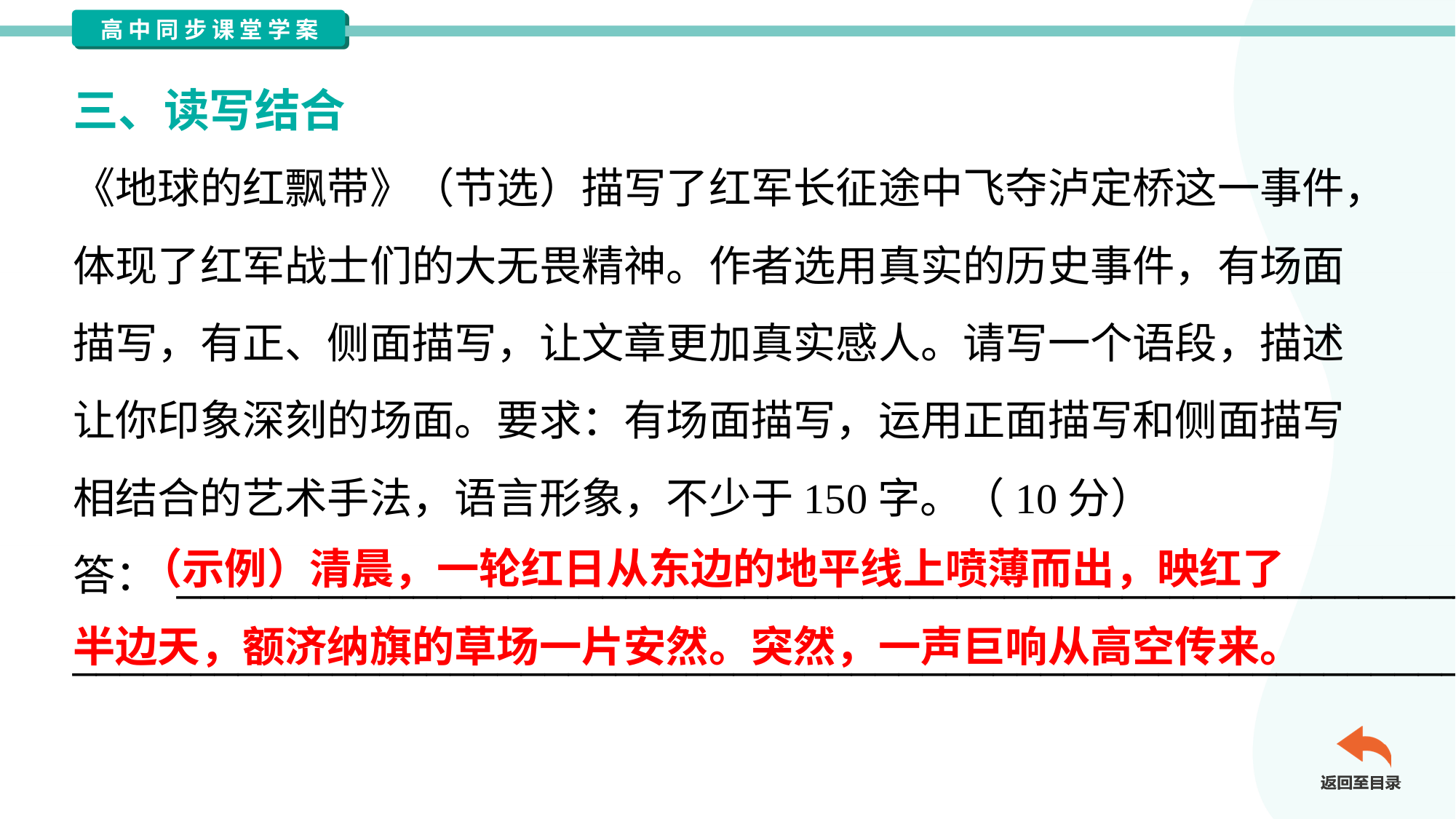

三、读写结合
《地球的红飘带》（节选）描写了红军长征途中飞夺泸定桥这一事件，
体现了红军战士们的大无畏精神。作者选用真实的历史事件，有场面
描写，有正、侧面描写，让文章更加真实感人。请写一个语段，描述
让你印象深刻的场面。要求：有场面描写，运用正面描写和侧面描写
相结合的艺术手法，语言形象，不少于150字。（10分）
答： ________________________________________________________
_____________________________________________________________
      （示例）清晨，一轮红日从东边的地平线上喷薄而出，映红了
半边天，额济纳旗的草场一片安然。突然，一声巨响从高空传来。